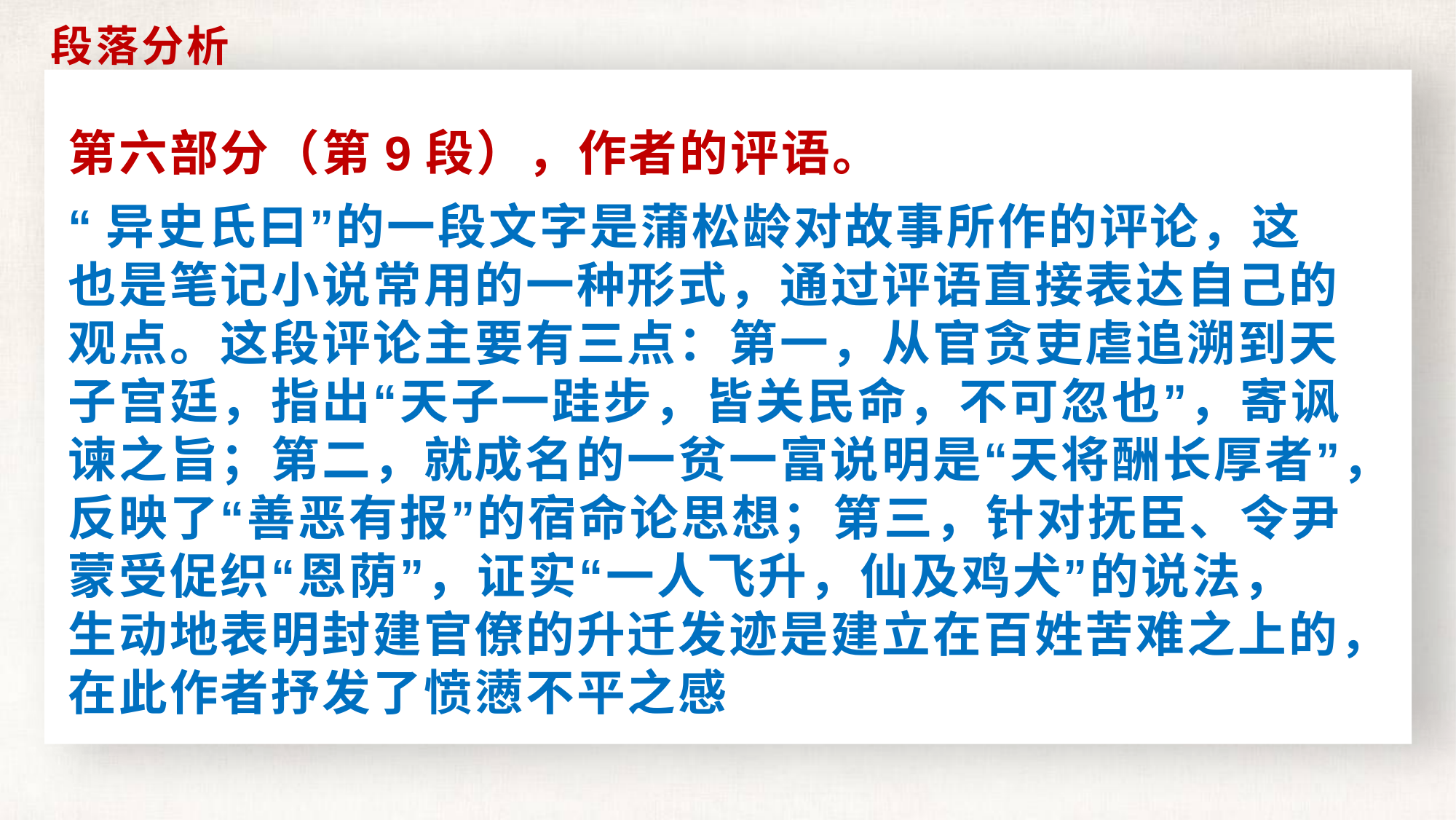

# 段落分析
第六部分（第9段），作者的评语。
“异史氏曰”的一段文字是蒲松龄对故事所作的评论，这也是笔记小说常用的一种形式，通过评语直接表达自己的观点。这段评论主要有三点：第一，从官贪吏虐追溯到天子宫廷，指出“天子一跬步，皆关民命，不可忽也”，寄讽谏之旨；第二，就成名的一贫一富说明是“天将酬长厚者”，反映了“善恶有报”的宿命论思想；第三，针对抚臣、令尹蒙受促织“恩荫”，证实“一人飞升，仙及鸡犬”的说法，生动地表明封建官僚的升迁发迹是建立在百姓苦难之上的，在此作者抒发了愤懑不平之感